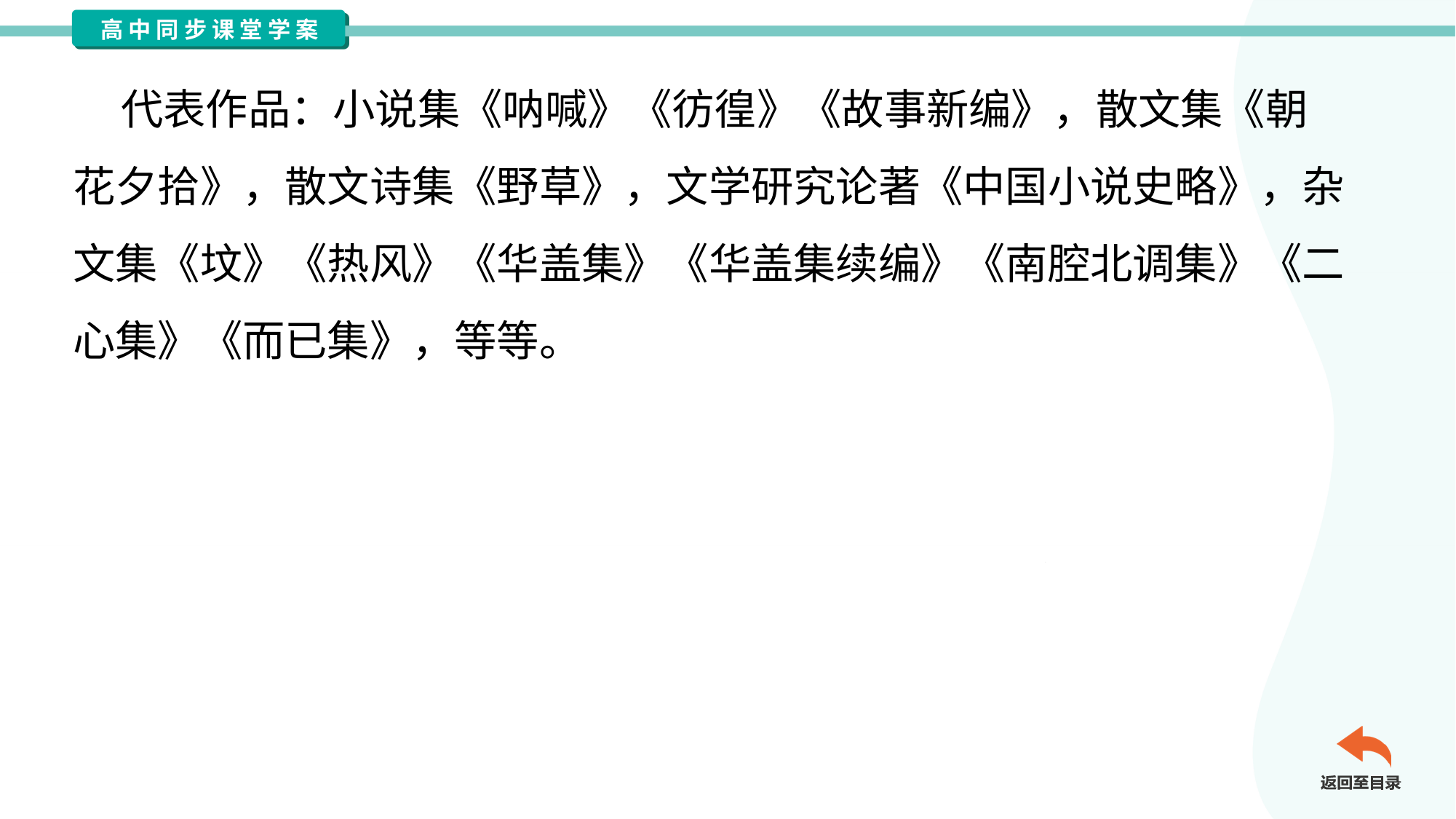

代表作品：小说集《呐喊》《彷徨》《故事新编》，散文集《朝
花夕拾》，散文诗集《野草》，文学研究论著《中国小说史略》，杂
文集《坟》《热风》《华盖集》《华盖集续编》《南腔北调集》《二
心集》《而已集》，等等。